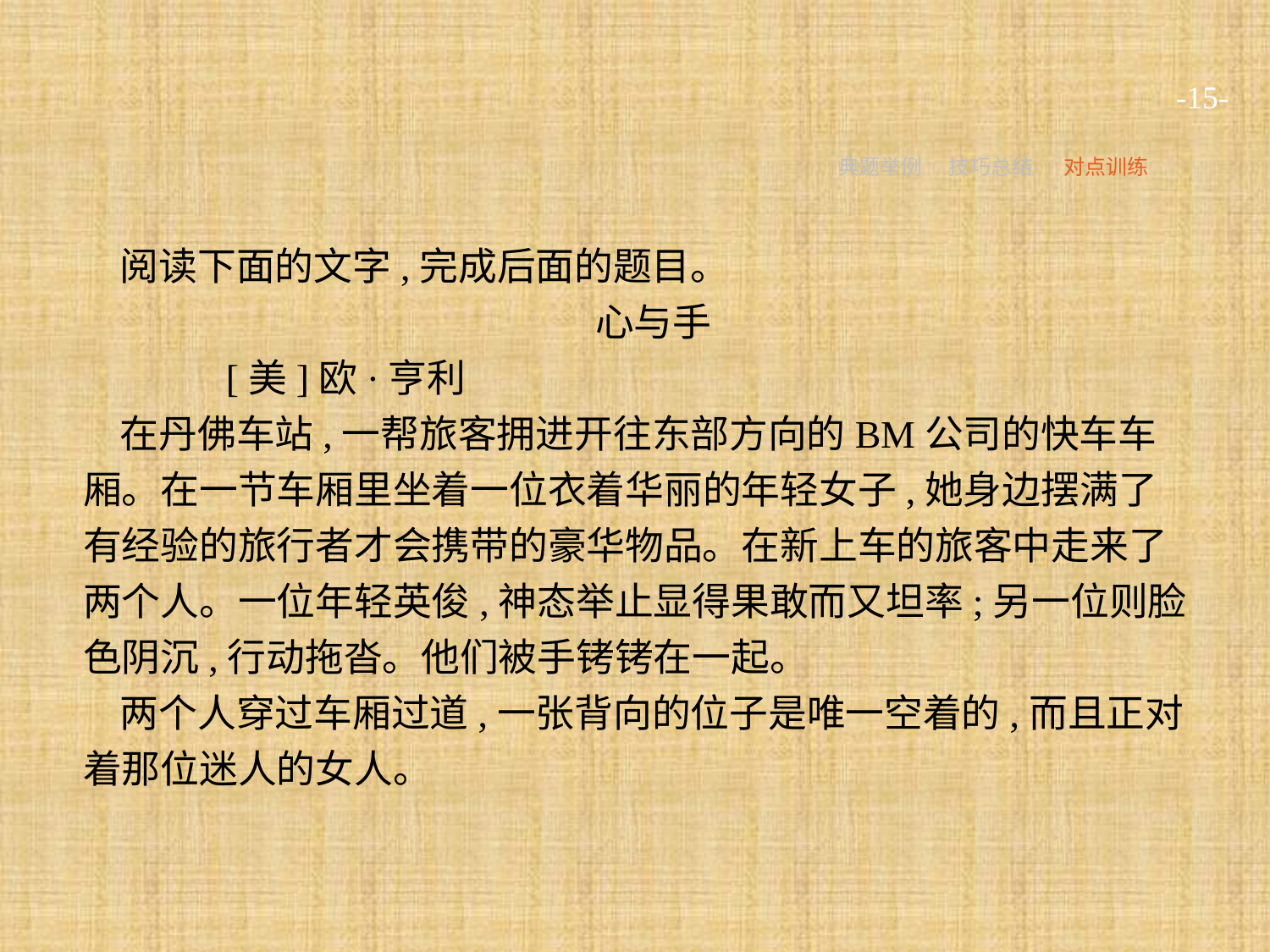

-15-
典题举例
技巧总结
对点训练
阅读下面的文字,完成后面的题目。
心与手
	[美]欧·亨利
在丹佛车站,一帮旅客拥进开往东部方向的BM公司的快车车厢。在一节车厢里坐着一位衣着华丽的年轻女子,她身边摆满了有经验的旅行者才会携带的豪华物品。在新上车的旅客中走来了两个人。一位年轻英俊,神态举止显得果敢而又坦率;另一位则脸色阴沉,行动拖沓。他们被手铐铐在一起。
两个人穿过车厢过道,一张背向的位子是唯一空着的,而且正对着那位迷人的女人。